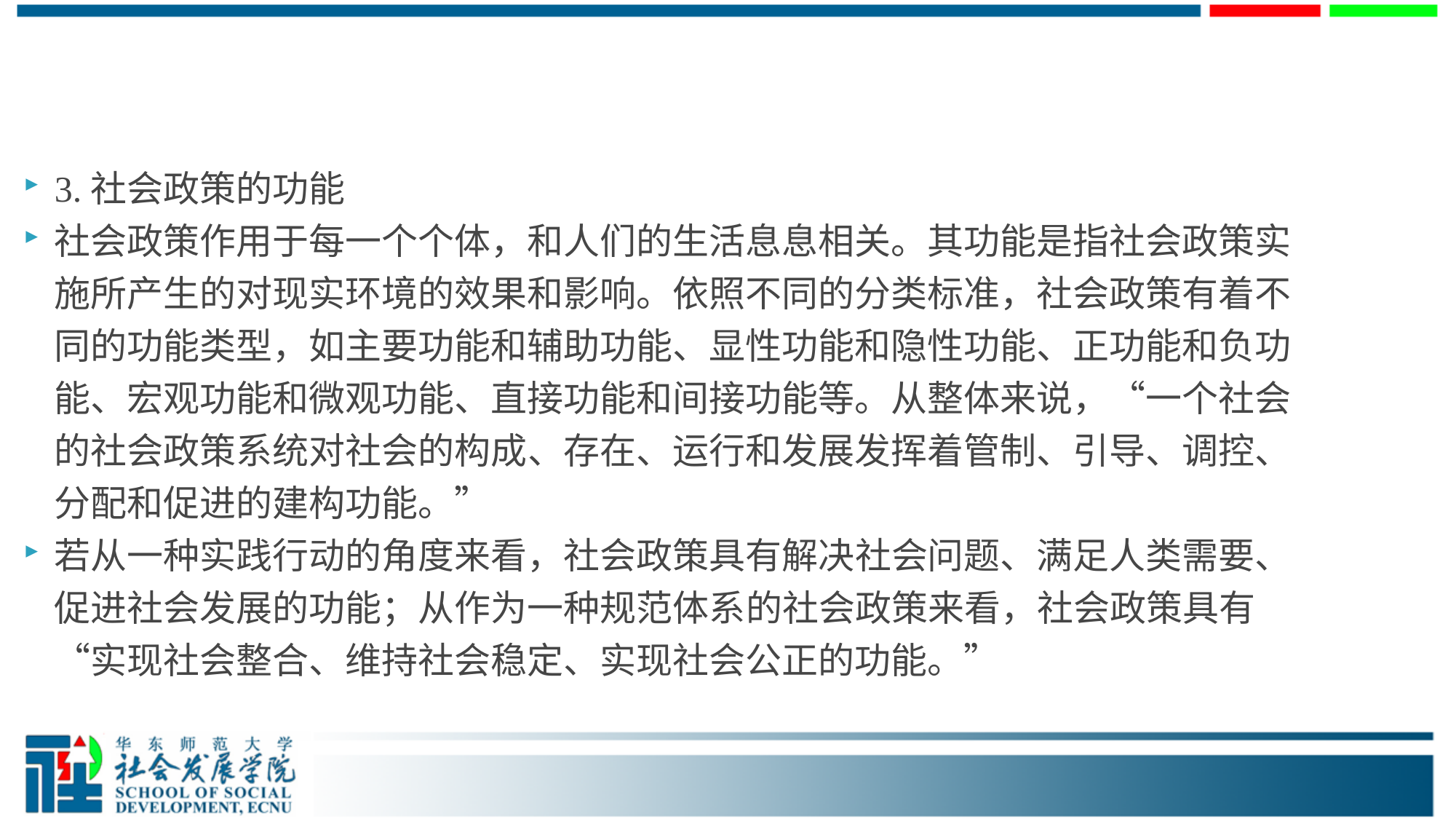

3.社会政策的功能
社会政策作用于每一个个体，和人们的生活息息相关。其功能是指社会政策实施所产生的对现实环境的效果和影响。依照不同的分类标准，社会政策有着不同的功能类型，如主要功能和辅助功能、显性功能和隐性功能、正功能和负功能、宏观功能和微观功能、直接功能和间接功能等。从整体来说，“一个社会的社会政策系统对社会的构成、存在、运行和发展发挥着管制、引导、调控、分配和促进的建构功能。”
若从一种实践行动的角度来看，社会政策具有解决社会问题、满足人类需要、促进社会发展的功能；从作为一种规范体系的社会政策来看，社会政策具有“实现社会整合、维持社会稳定、实现社会公正的功能。”